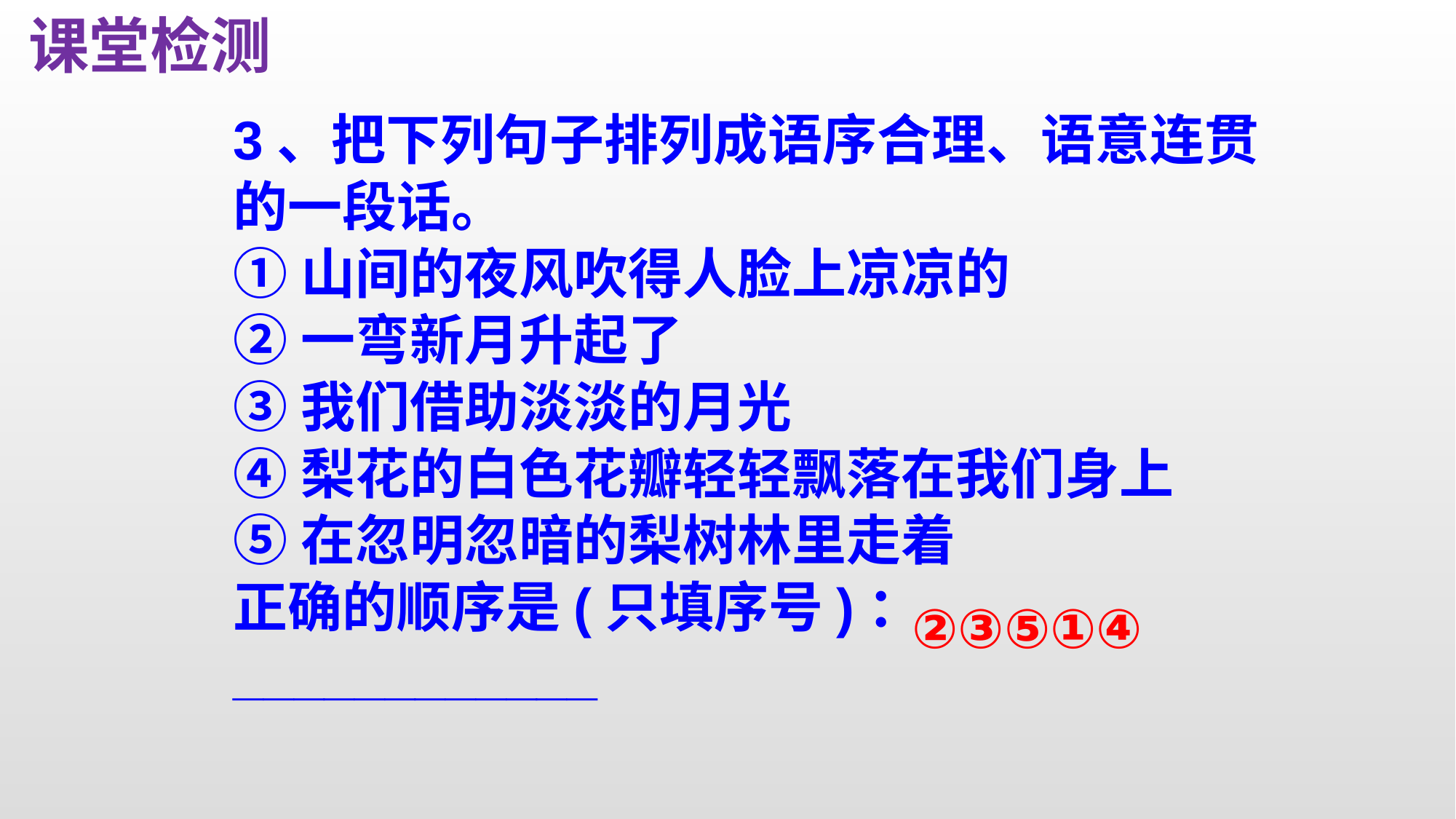

课堂检测
3、把下列句子排列成语序合理、语意连贯的一段话。
①山间的夜风吹得人脸上凉凉的
②一弯新月升起了
③我们借助淡淡的月光
④梨花的白色花瓣轻轻飘落在我们身上
⑤在忽明忽暗的梨树林里走着
正确的顺序是(只填序号)：____________
②③⑤①④